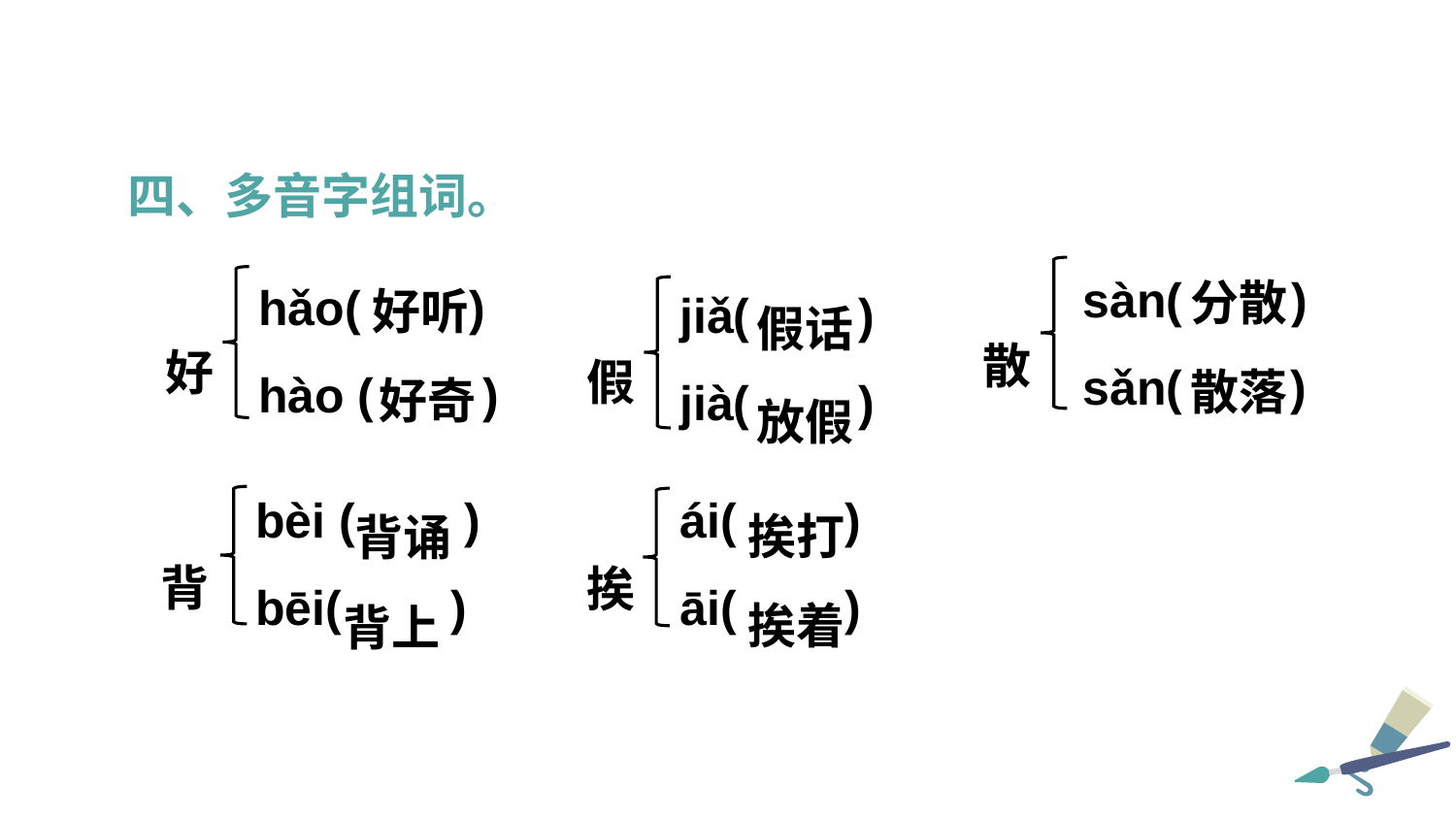

四、多音字组词。
 sàn(        )
 sǎn(        )
分散
hǎo(        )
hào (        )
好听
jiǎ(        )
jià(        )

假话

散
好
假
散落
好奇
放假
bèi (        )
bēi(        )
 ái(        )
 āi(        )
挨打
背诵

背
挨
挨着
背上